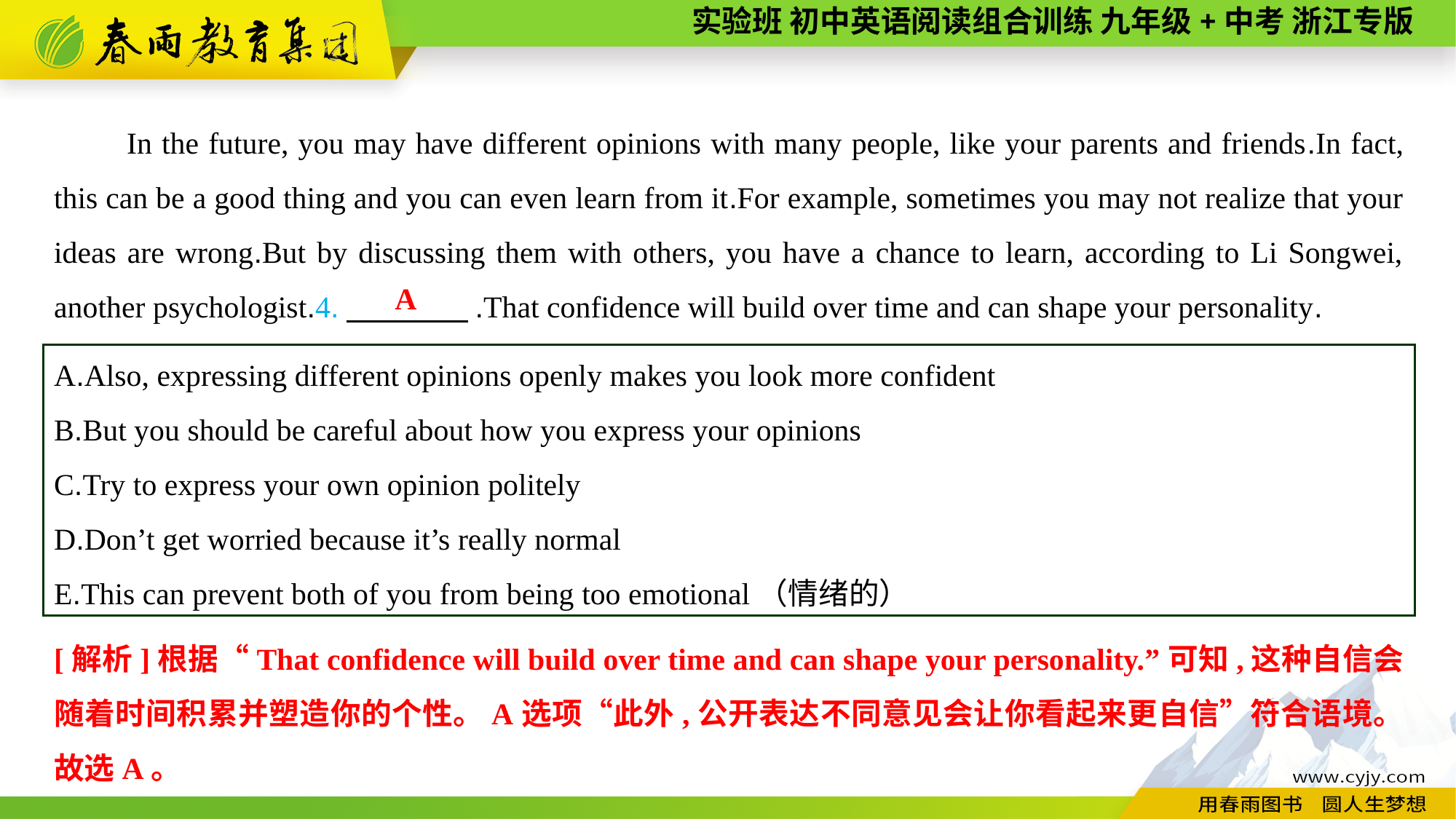

In the future, you may have different opinions with many people, like your parents and friends.In fact, this can be a good thing and you can even learn from it.For example, sometimes you may not realize that your ideas are wrong.But by discussing them with others, you have a chance to learn, according to Li Songwei, another psychologist.4.　　　　.That confidence will build over time and can shape your personality.
A
A.Also, expressing different opinions openly makes you look more confident
B.But you should be careful about how you express your opinions
C.Try to express your own opinion politely
D.Don’t get worried because it’s really normal
E.This can prevent both of you from being too emotional（情绪的）

[解析]根据“That confidence will build over time and can shape your personality.”可知,这种自信会随着时间积累并塑造你的个性。A选项“此外,公开表达不同意见会让你看起来更自信”符合语境。故选A。